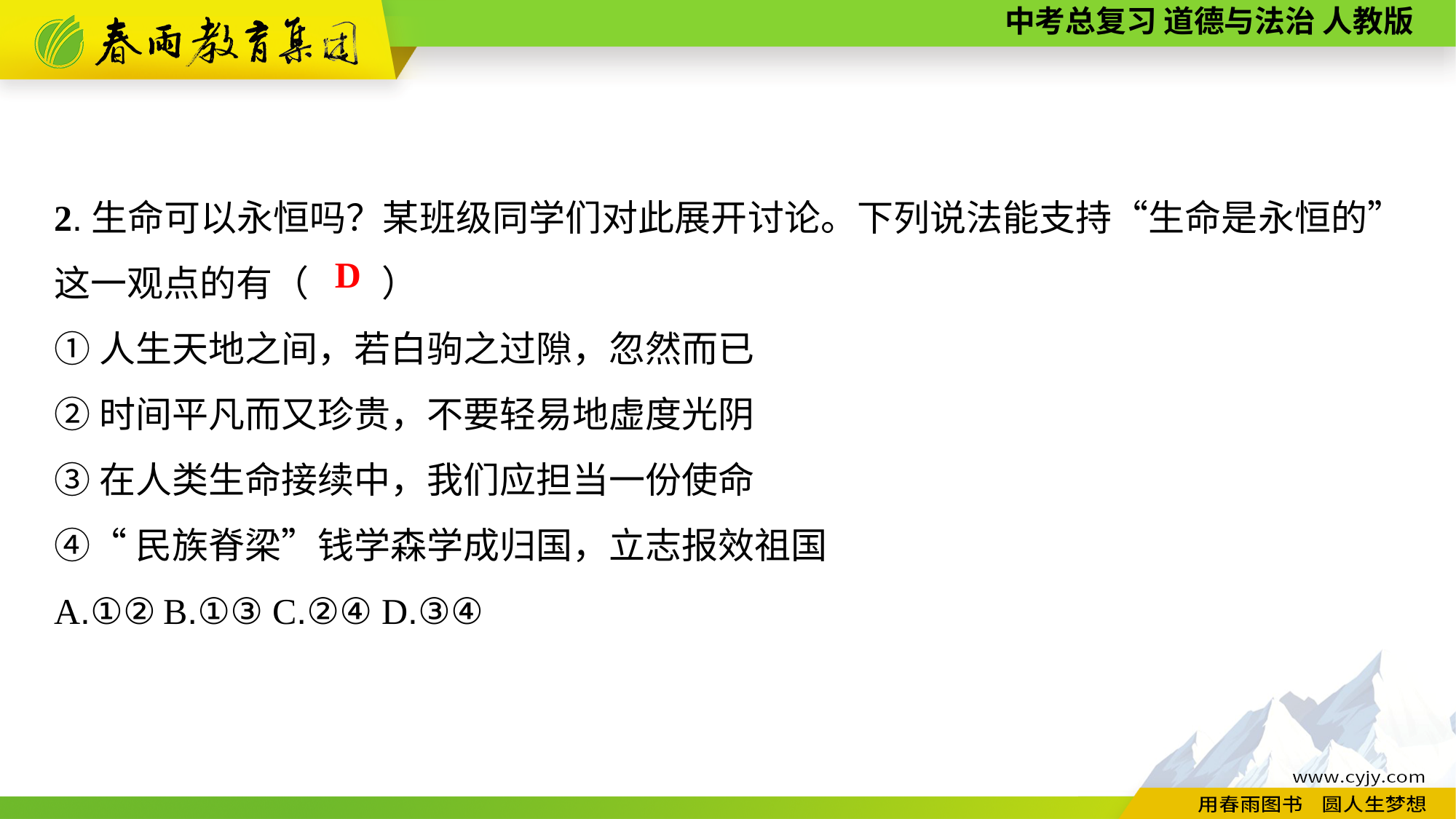

2.生命可以永恒吗？某班级同学们对此展开讨论。下列说法能支持“生命是永恒的”这一观点的有（　　）
①人生天地之间，若白驹之过隙，忽然而已
②时间平凡而又珍贵，不要轻易地虚度光阴
③在人类生命接续中，我们应担当一份使命
④“民族脊梁”钱学森学成归国，立志报效祖国
A.①②	B.①③	C.②④	D.③④
D